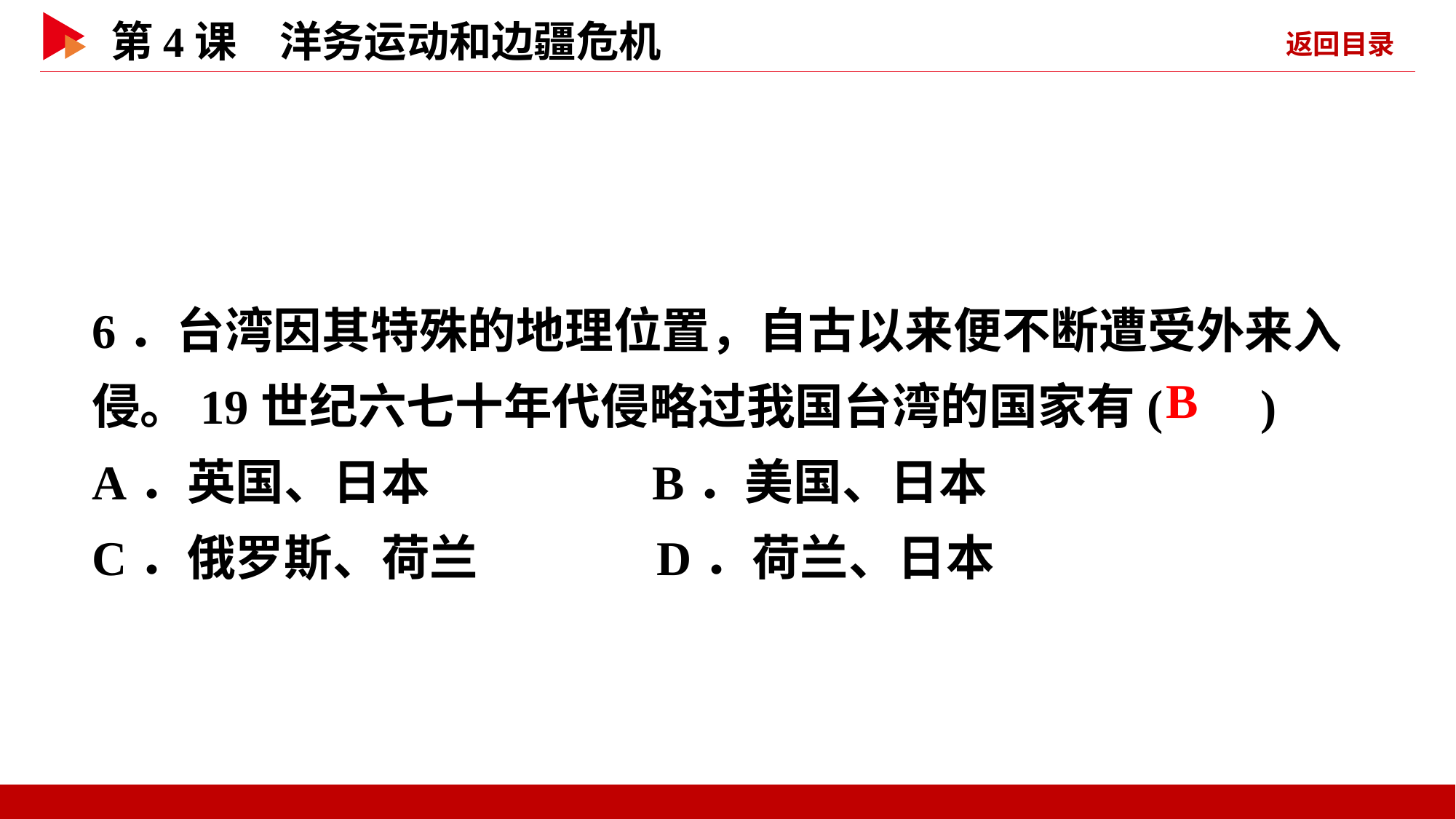

6．台湾因其特殊的地理位置，自古以来便不断遭受外来入侵。19世纪六七十年代侵略过我国台湾的国家有(        )
A．英国、日本                   B．美国、日本
C．俄罗斯、荷兰               D．荷兰、日本
   B